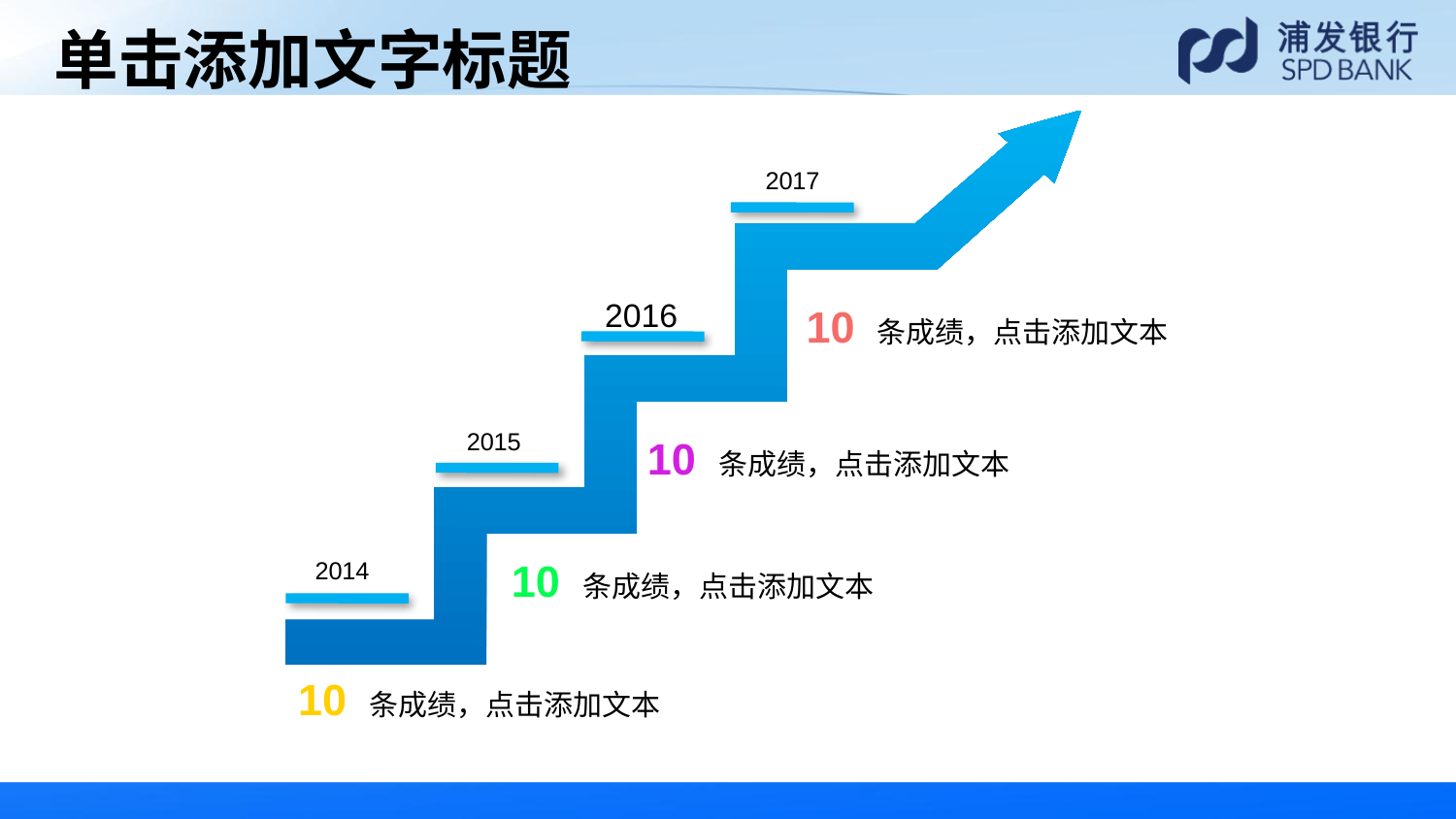

2017
2016
10 条成绩，点击添加文本
2015
10 条成绩，点击添加文本
10 条成绩，点击添加文本
2014
10 条成绩，点击添加文本